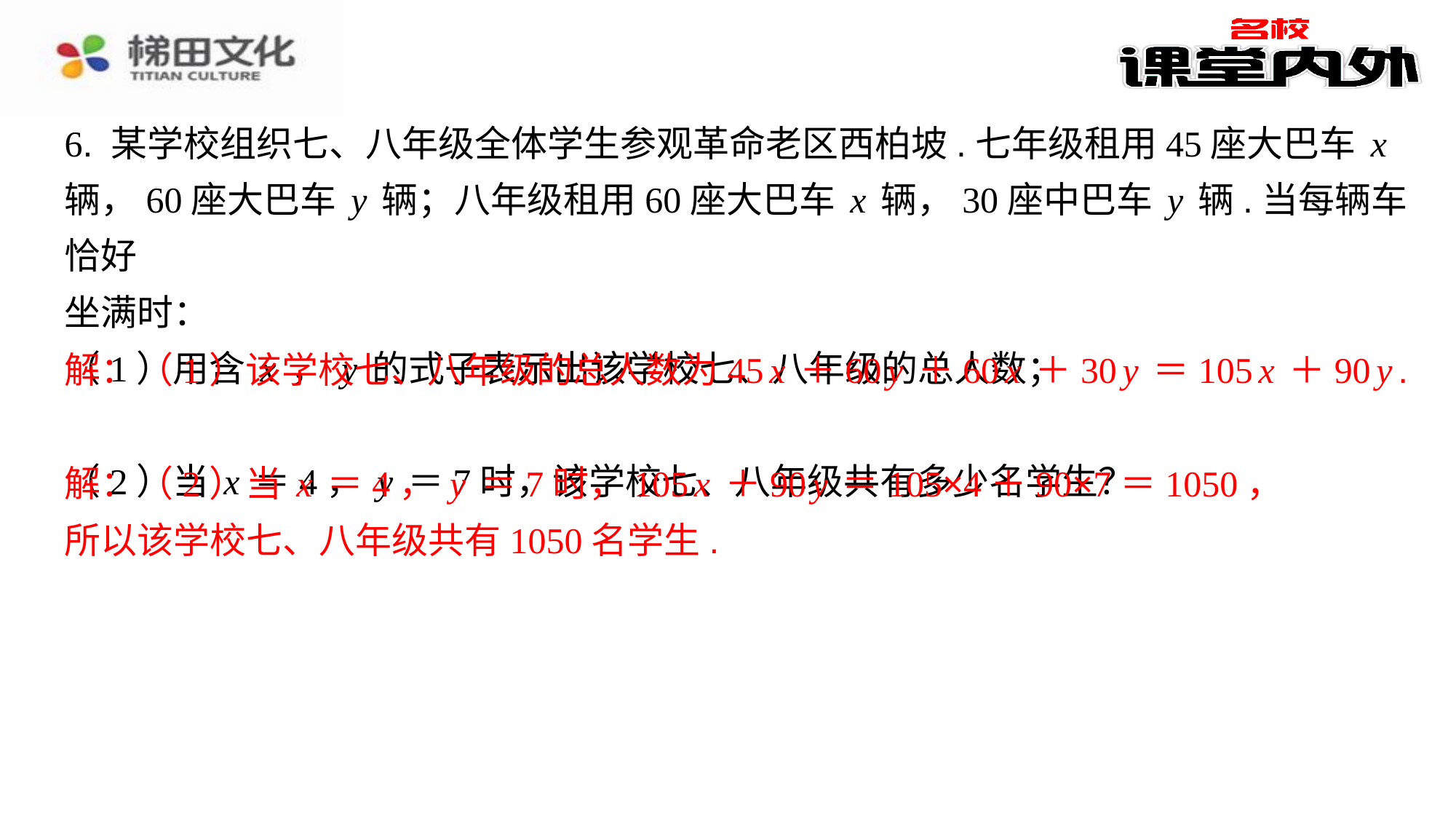

6. 某学校组织七、八年级全体学生参观革命老区西柏坡.七年级租用45座大巴车x
辆，60座大巴车y辆；八年级租用60座大巴车x辆，30座中巴车y辆.当每辆车恰好
坐满时：
（1）用含x，y的式子表示出该学校七、八年级的总人数；
解：（1）该学校七、八年级的总人数为45x＋60y＋60x＋30y＝105x＋90y.
（2）当x＝4，y＝7时，该学校七、八年级共有多少名学生？
解：（2）当x＝4，y＝7时，105x＋90y＝105×4＋90×7＝1050，
所以该学校七、八年级共有1050名学生.
解：（1）该学校七、八年级的总人数为45x＋60y＋60x＋30y＝105x＋90y.
解：（2）当x＝4，y＝7时，105x＋90y＝105×4＋90×7＝1050，
所以该学校七、八年级共有1050名学生.